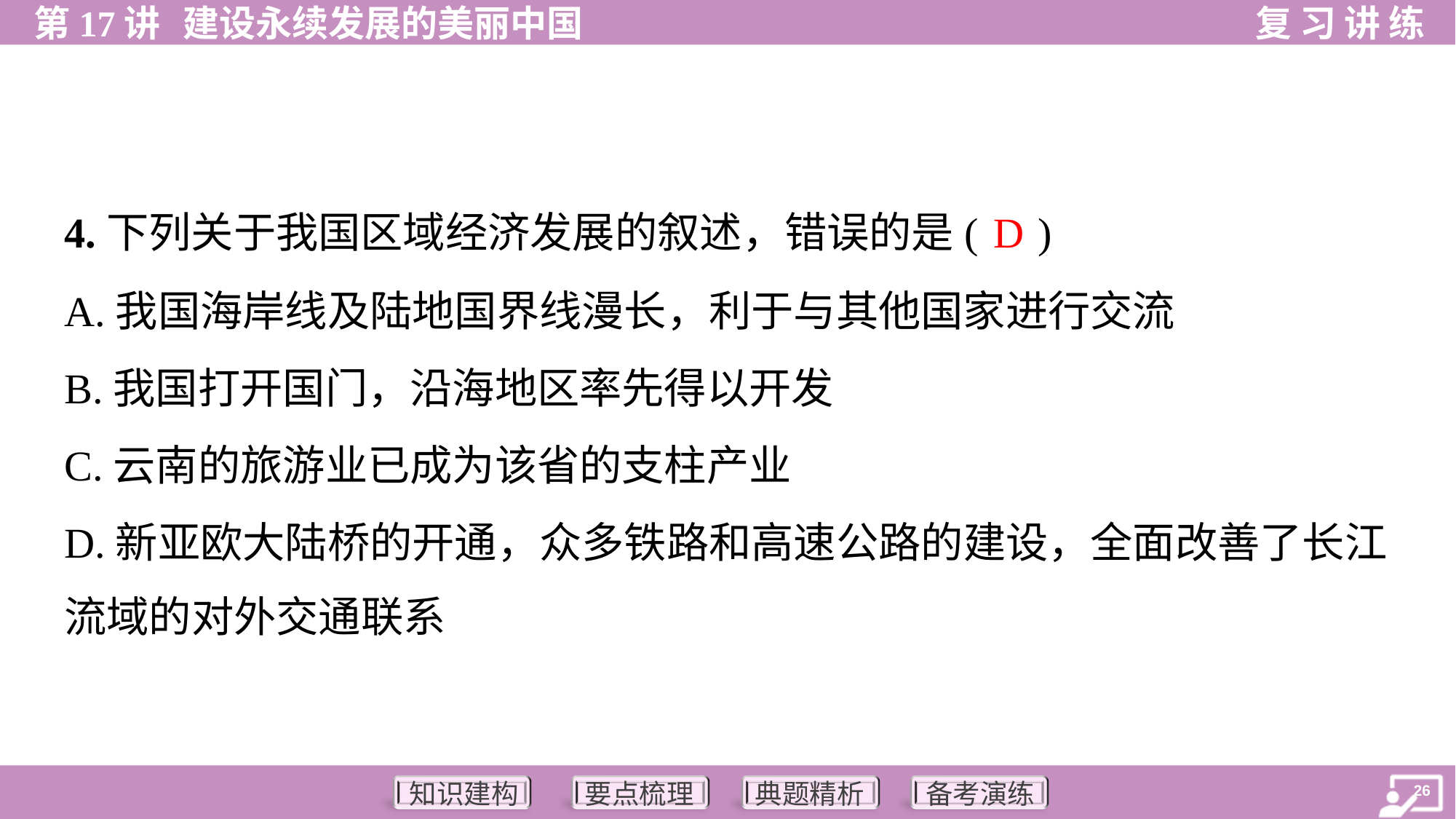

D
4.下列关于我国区域经济发展的叙述，错误的是(     )
A.我国海岸线及陆地国界线漫长，利于与其他国家进行交流
B.我国打开国门，沿海地区率先得以开发
C.云南的旅游业已成为该省的支柱产业
D.新亚欧大陆桥的开通，众多铁路和高速公路的建设，全面改善了长江
流域的对外交通联系